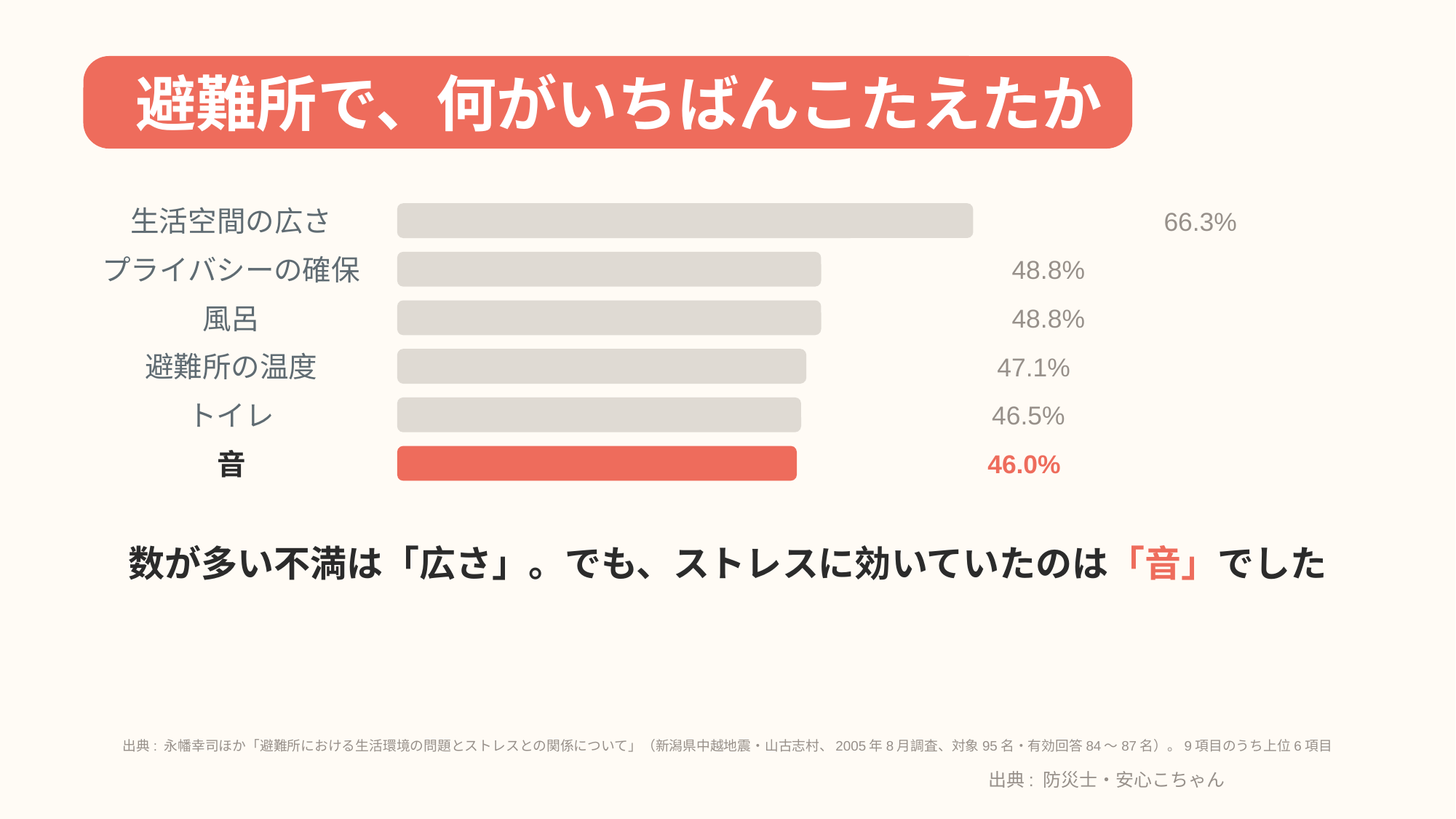

避難所で、何がいちばんこたえたか
生活空間の広さ

66.3%
プライバシーの確保

48.8%
風呂

48.8%
避難所の温度

47.1%
トイレ

46.5%
音

46.0%
数が多い不満は「広さ」。でも、ストレスに効いていたのは「音」でした
出典: 永幡幸司ほか「避難所における生活環境の問題とストレスとの関係について」（新潟県中越地震・山古志村、2005年8月調査、対象95名・有効回答84〜87名）。9項目のうち上位6項目
出典: 防災士・安心こちゃん